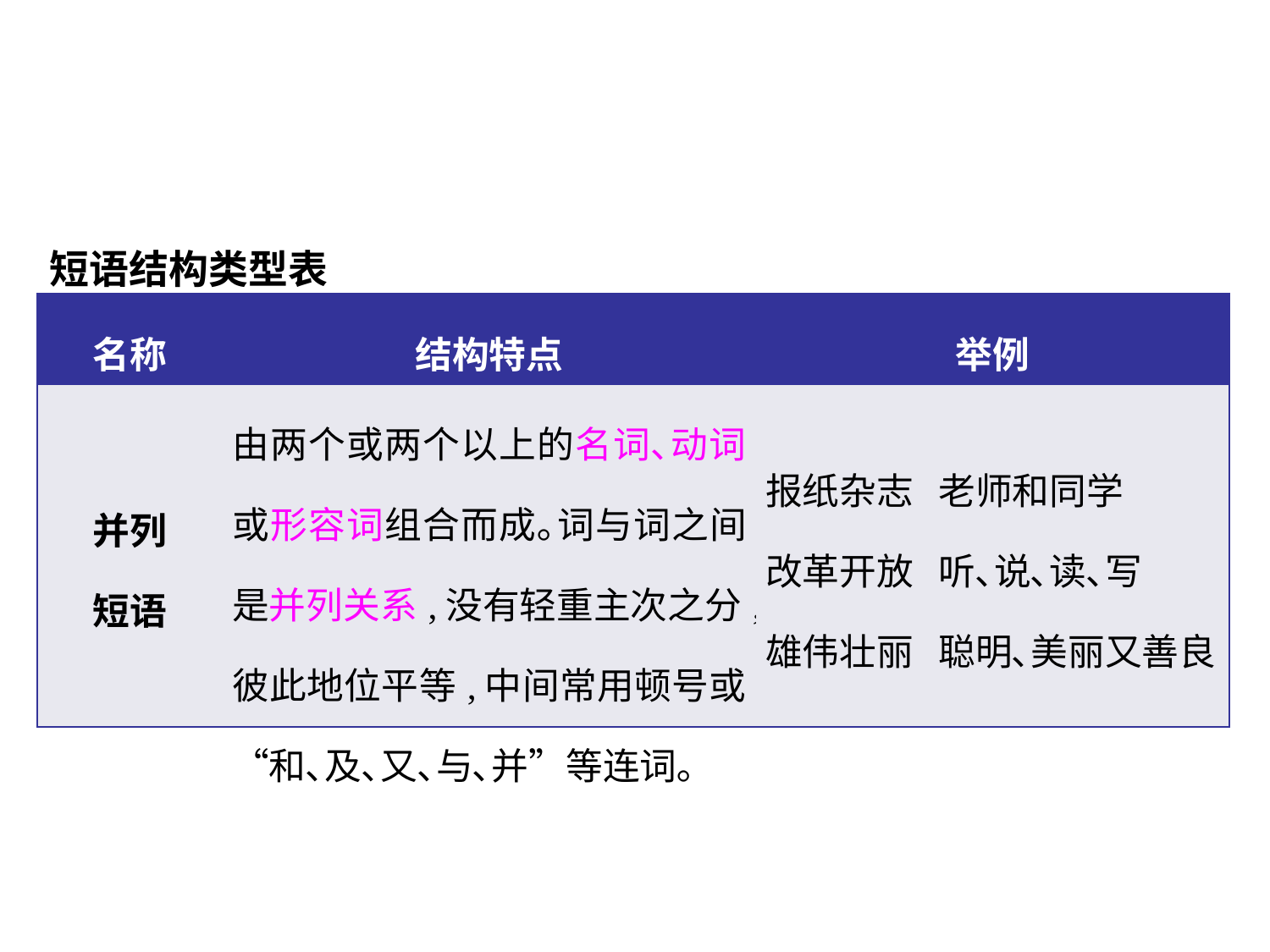

短语结构类型表
| 名称 | 结构特点 | 举例 |
| --- | --- | --- |
| 并列 短语 | 由两个或两个以上的名词､动词或形容词组合而成｡词与词之间是并列关系,没有轻重主次之分,彼此地位平等,中间常用顿号或“和､及､又､与､并”等连词｡ | 报纸杂志 老师和同学 改革开放 听､说､读､写 雄伟壮丽 聪明､美丽又善良 |